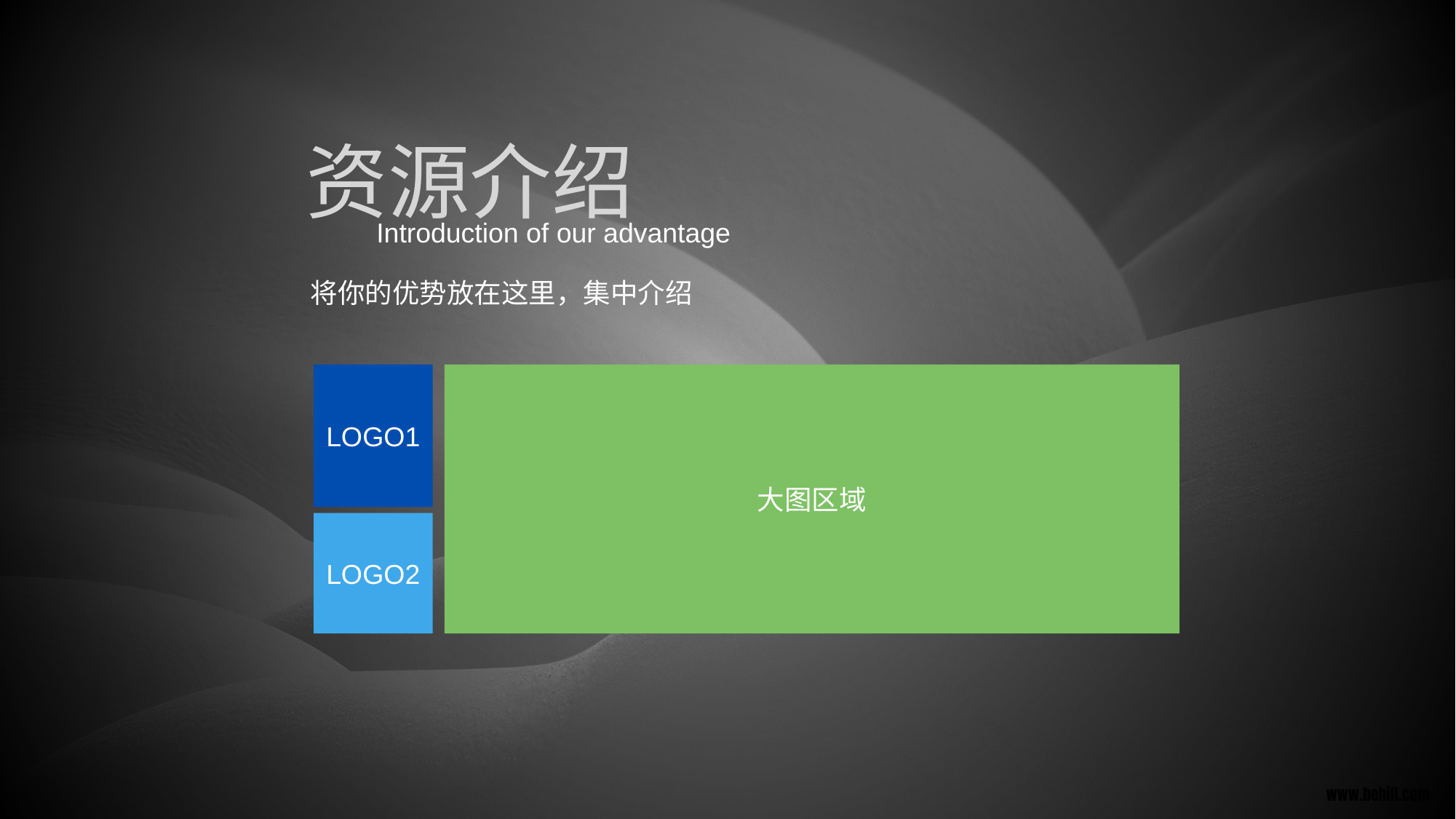

资源介绍
Introduction of our advantage
将你的优势放在这里，集中介绍
LOGO1
大图区域
LOGO2